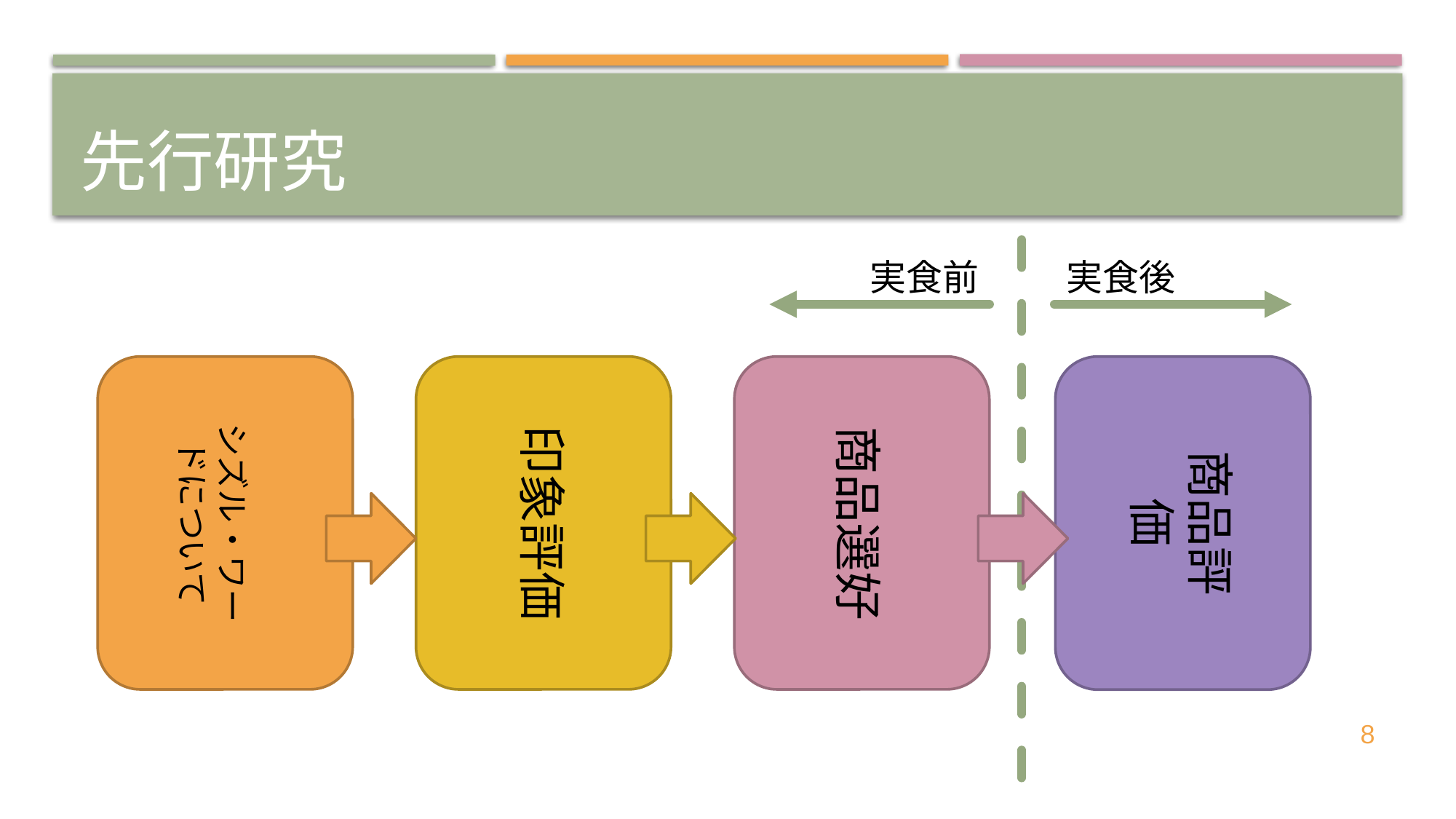

# 先行研究

実食後
実食前

シズル・ワードについて

印象評価

商品選好

商品評価

8